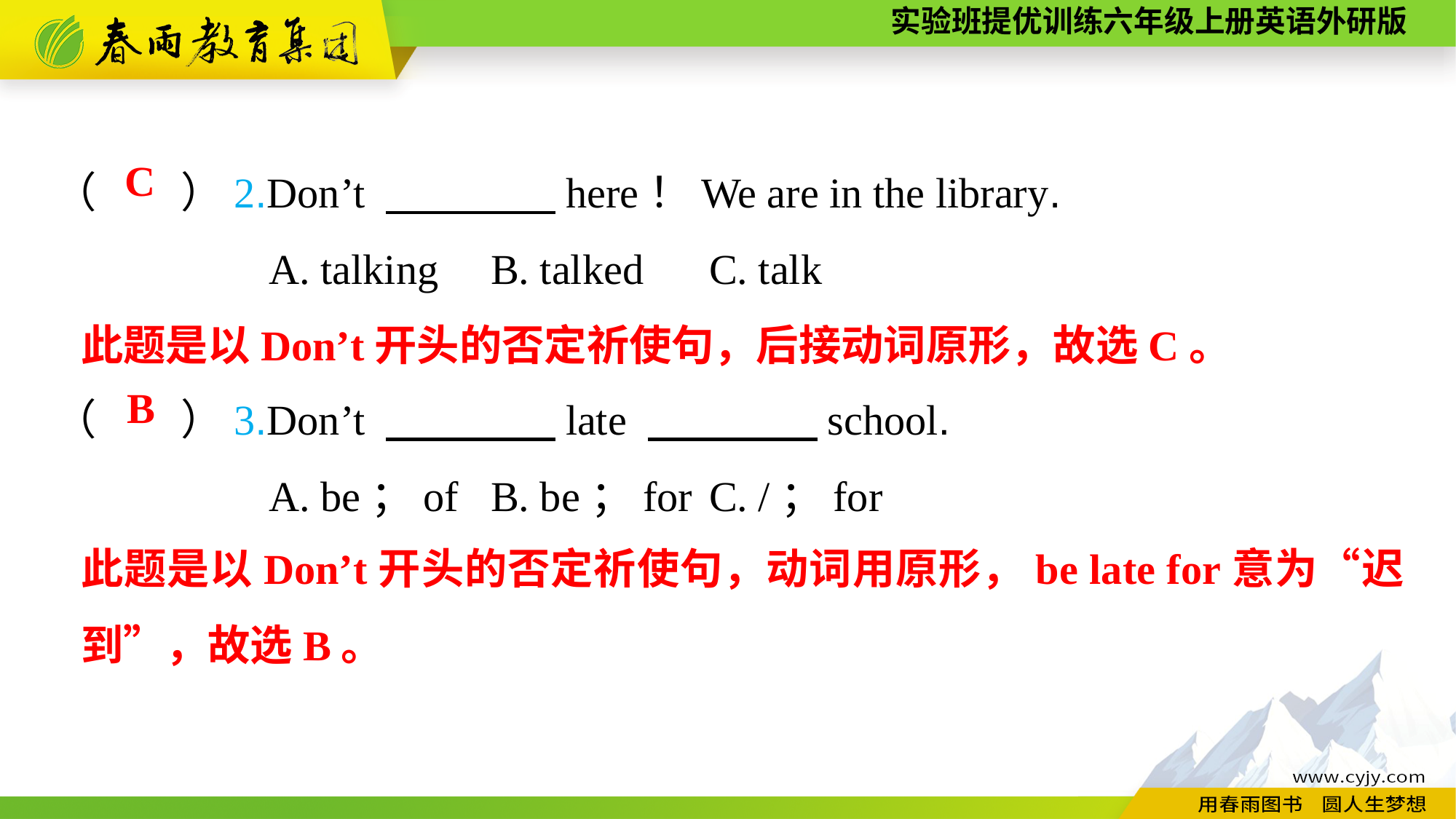

（　　）2.Don’t 　　　　here！We are in the library.
A. talking	B. talked	C. talk
C
此题是以Don’t开头的否定祈使句，后接动词原形，故选C。
（　　）3.Don’t 　　　　late 　　　　school.
A. be；of	B. be；for	C. /；for
B
此题是以Don’t开头的否定祈使句，动词用原形，be late for意为“迟到”，故选B。